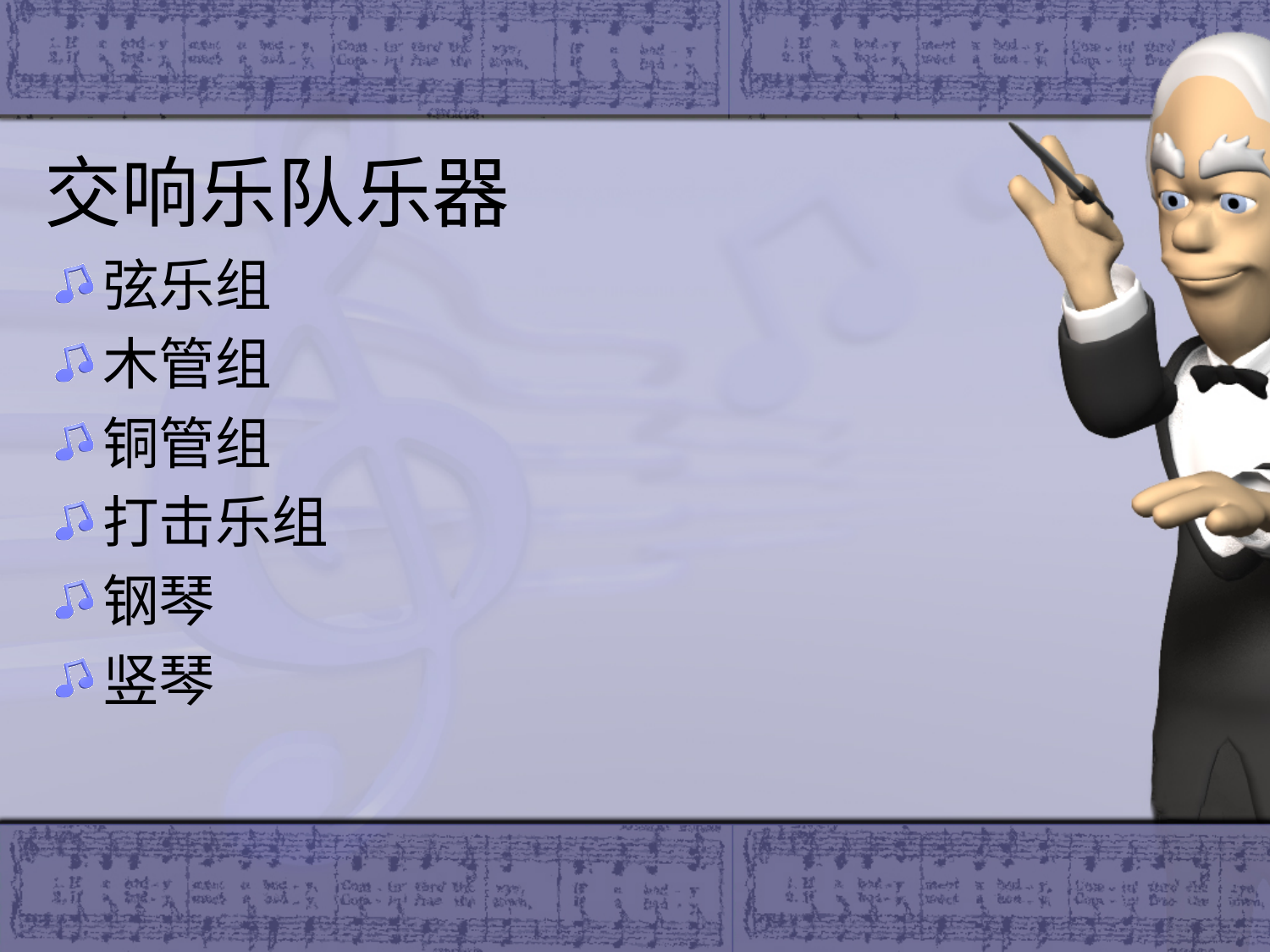

# 交响乐队乐器
弦乐组
木管组
铜管组
打击乐组
钢琴
竖琴